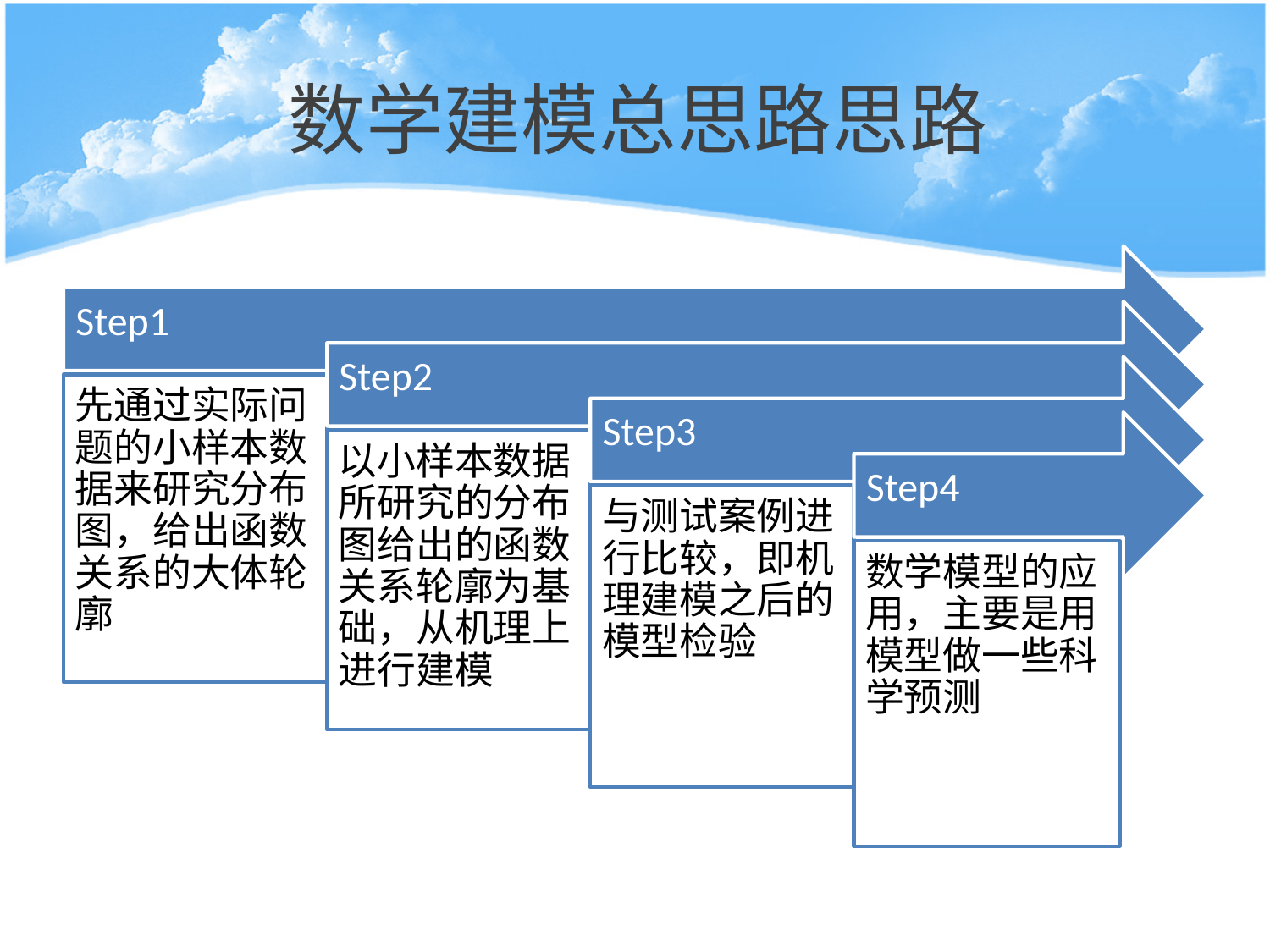

数学建模总思路思路
Step1
先通过实际问题的小样本数据来研究分布图，给出函数关系的大体轮廓
Step2
以小样本数据所研究的分布图给出的函数关系轮廓为基础，从机理上进行建模
Step3
与测试案例进行比较，即机理建模之后的模型检验
Step4
数学模型的应用，主要是用模型做一些科学预测